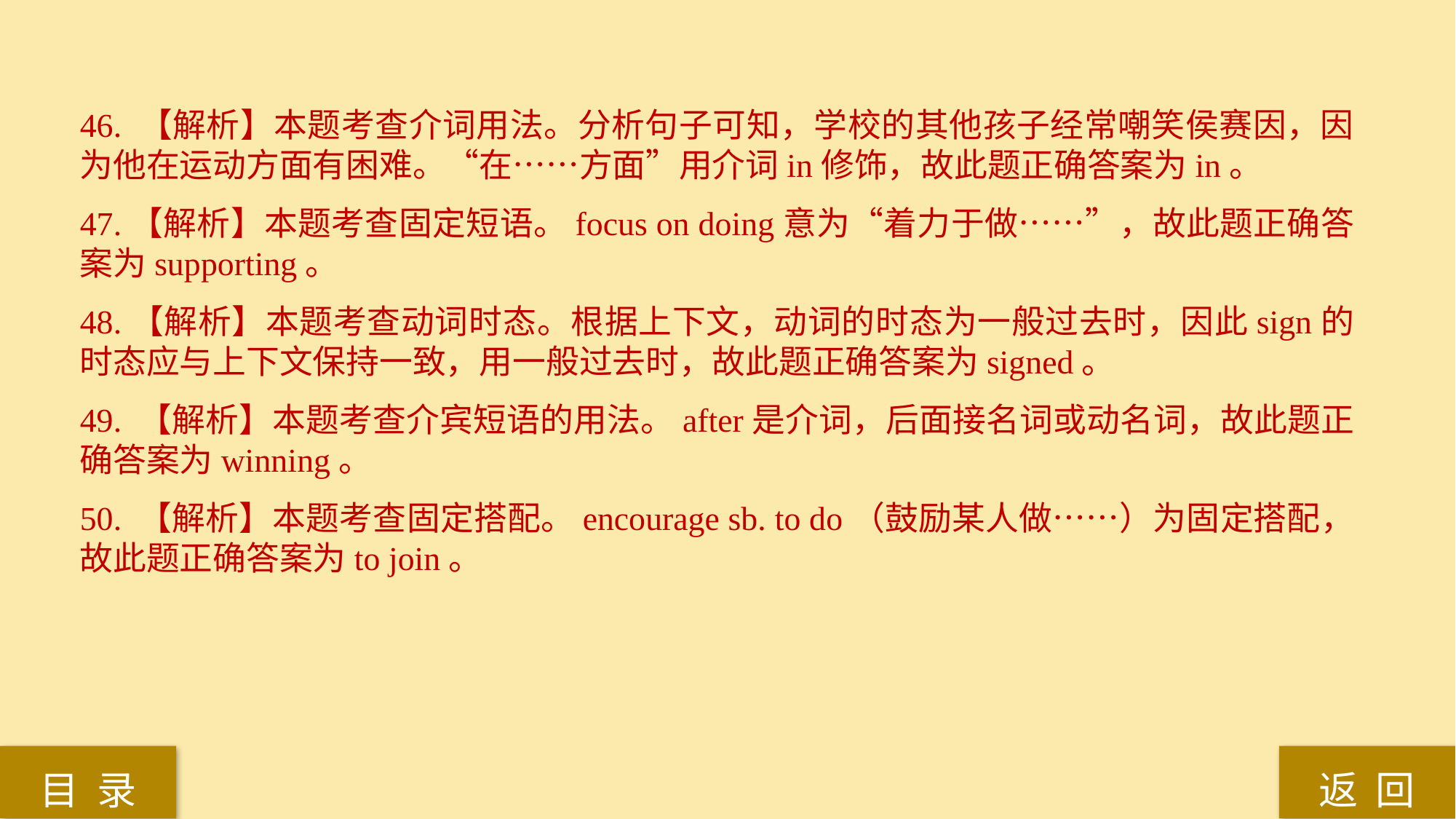

46. 【解析】本题考查介词用法。分析句子可知，学校的其他孩子经常嘲笑侯赛因，因为他在运动方面有困难。“在……方面”用介词in修饰，故此题正确答案为in。
47.【解析】本题考查固定短语。focus on doing意为“着力于做……”，故此题正确答案为supporting。
48.【解析】本题考查动词时态。根据上下文，动词的时态为一般过去时，因此sign的时态应与上下文保持一致，用一般过去时，故此题正确答案为signed。
49. 【解析】本题考查介宾短语的用法。after是介词，后面接名词或动名词，故此题正确答案为winning。
50. 【解析】本题考查固定搭配。encourage sb. to do（鼓励某人做……）为固定搭配，故此题正确答案为to join。
返  回